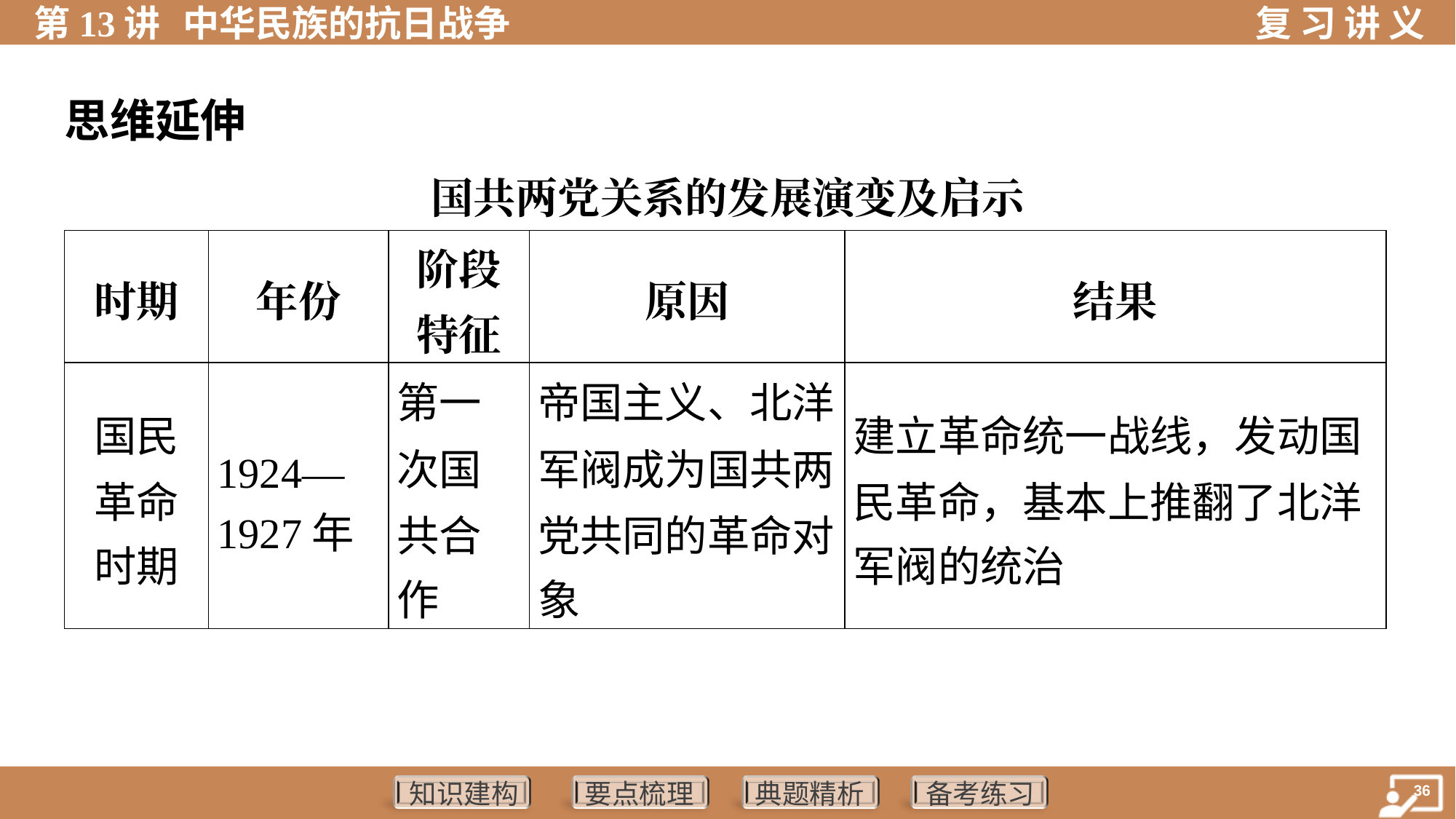

思维延伸
国共两党关系的发展演变及启示
| 时期 | 年份 | 阶段 特征 | 原因 | 结果 |
| --- | --- | --- | --- | --- |
| 国民 革命 时期 | 1924— 1927年 | 第一 次国 共合 作 | 帝国主义、北洋 军阀成为国共两 党共同的革命对 象 | 建立革命统一战线，发动国 民革命，基本上推翻了北洋 军阀的统治 |